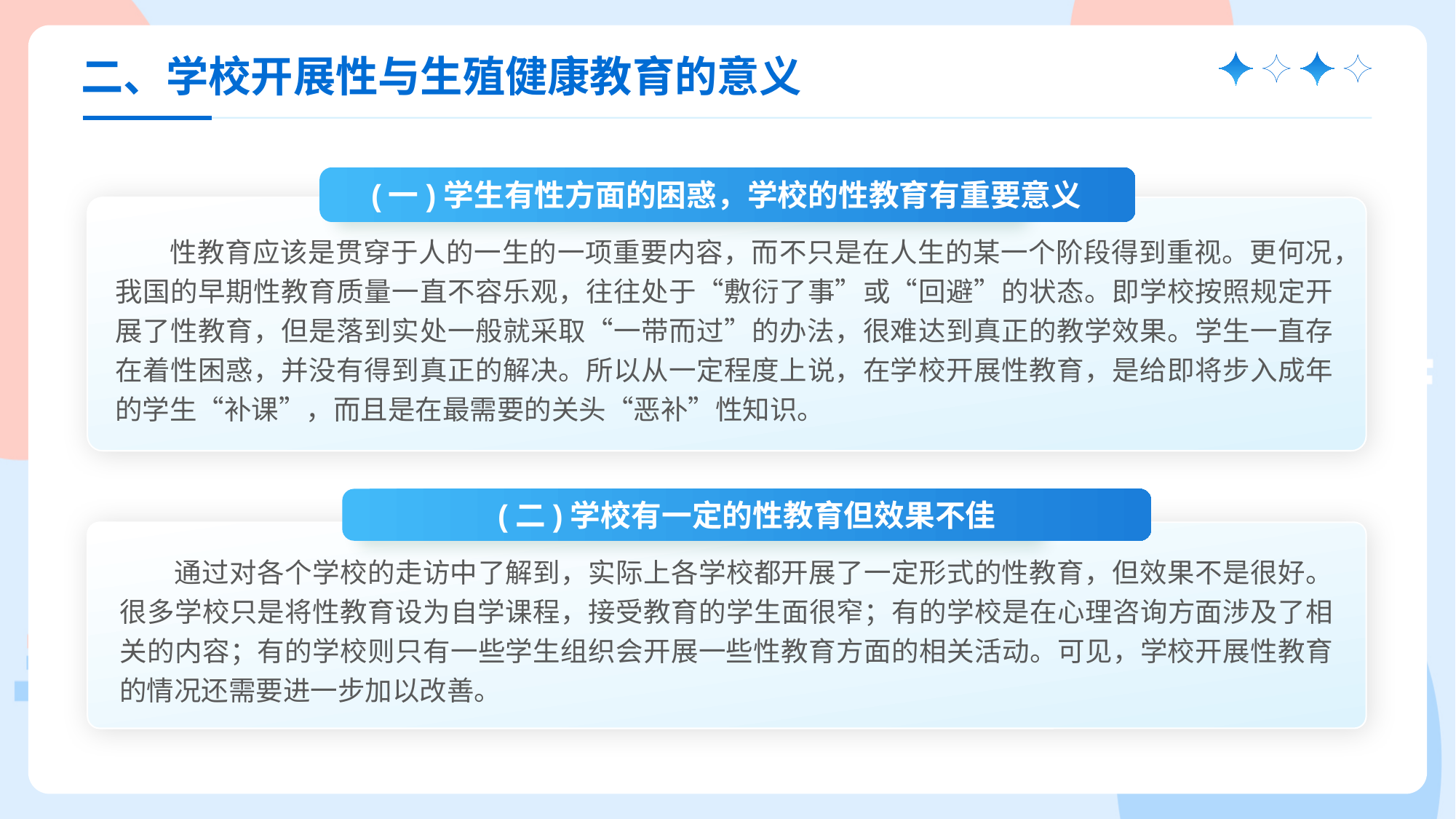

二、学校开展性与生殖健康教育的意义

(一)学生有性方面的困惑，学校的性教育有重要意义

性教育应该是贯穿于人的一生的一项重要内容，而不只是在人生的某一个阶段得到重视。更何况，我国的早期性教育质量一直不容乐观，往往处于“敷衍了事”或“回避”的状态。即学校按照规定开展了性教育，但是落到实处一般就采取“一带而过”的办法，很难达到真正的教学效果。学生一直存在着性困惑，并没有得到真正的解决。所以从一定程度上说，在学校开展性教育，是给即将步入成年的学生“补课”，而且是在最需要的关头“恶补”性知识。

(二)学校有一定的性教育但效果不佳

通过对各个学校的走访中了解到，实际上各学校都开展了一定形式的性教育，但效果不是很好。很多学校只是将性教育设为自学课程，接受教育的学生面很窄；有的学校是在心理咨询方面涉及了相关的内容；有的学校则只有一些学生组织会开展一些性教育方面的相关活动。可见，学校开展性教育的情况还需要进一步加以改善。